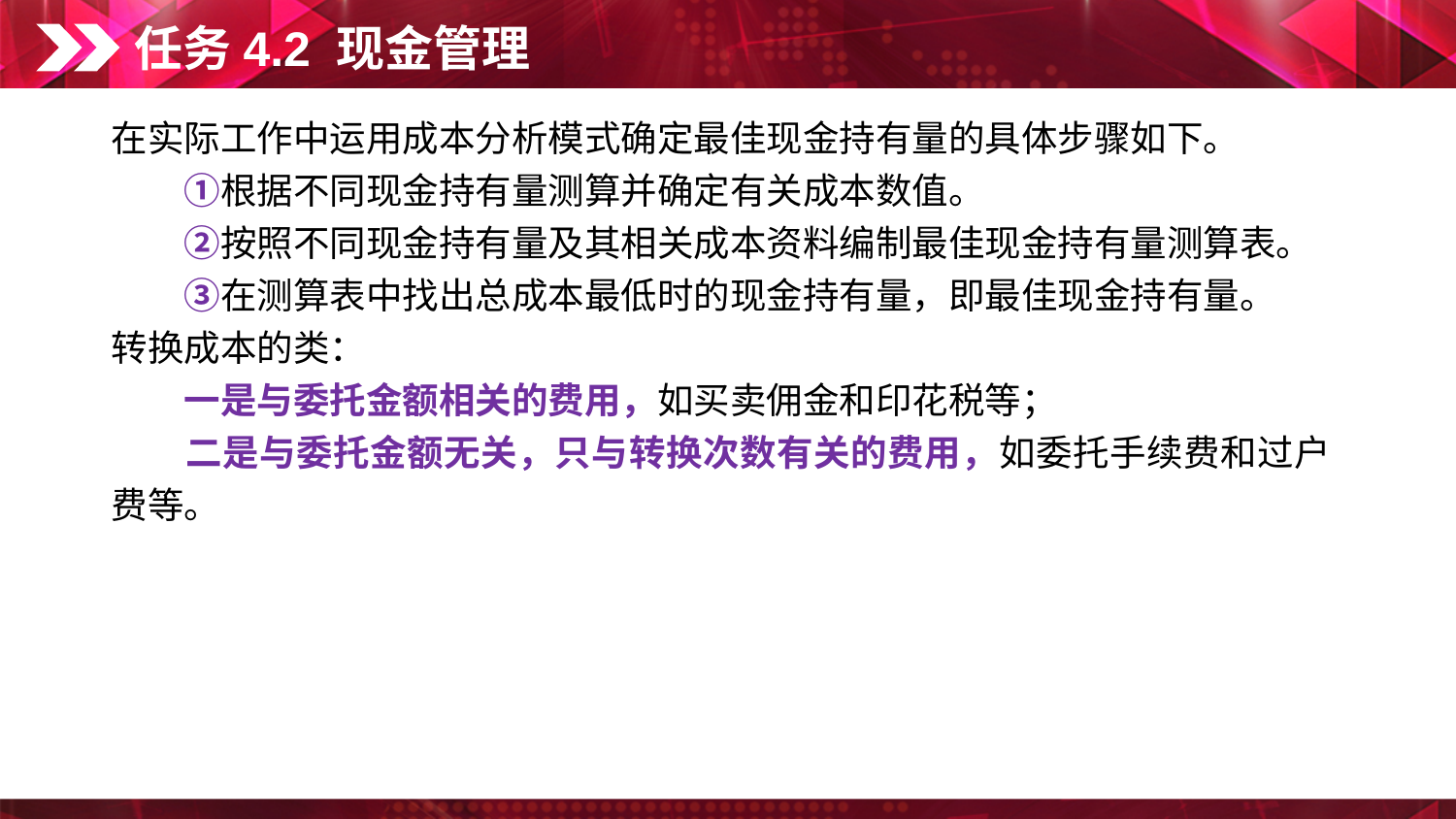

任务4.2 现金管理

在实际工作中运用成本分析模式确定最佳现金持有量的具体步骤如下。
　　①根据不同现金持有量测算并确定有关成本数值。
　　②按照不同现金持有量及其相关成本资料编制最佳现金持有量测算表。
　　③在测算表中找出总成本最低时的现金持有量，即最佳现金持有量。
转换成本的类：
　　一是与委托金额相关的费用，如买卖佣金和印花税等；
　　二是与委托金额无关，只与转换次数有关的费用，如委托手续费和过户费等。